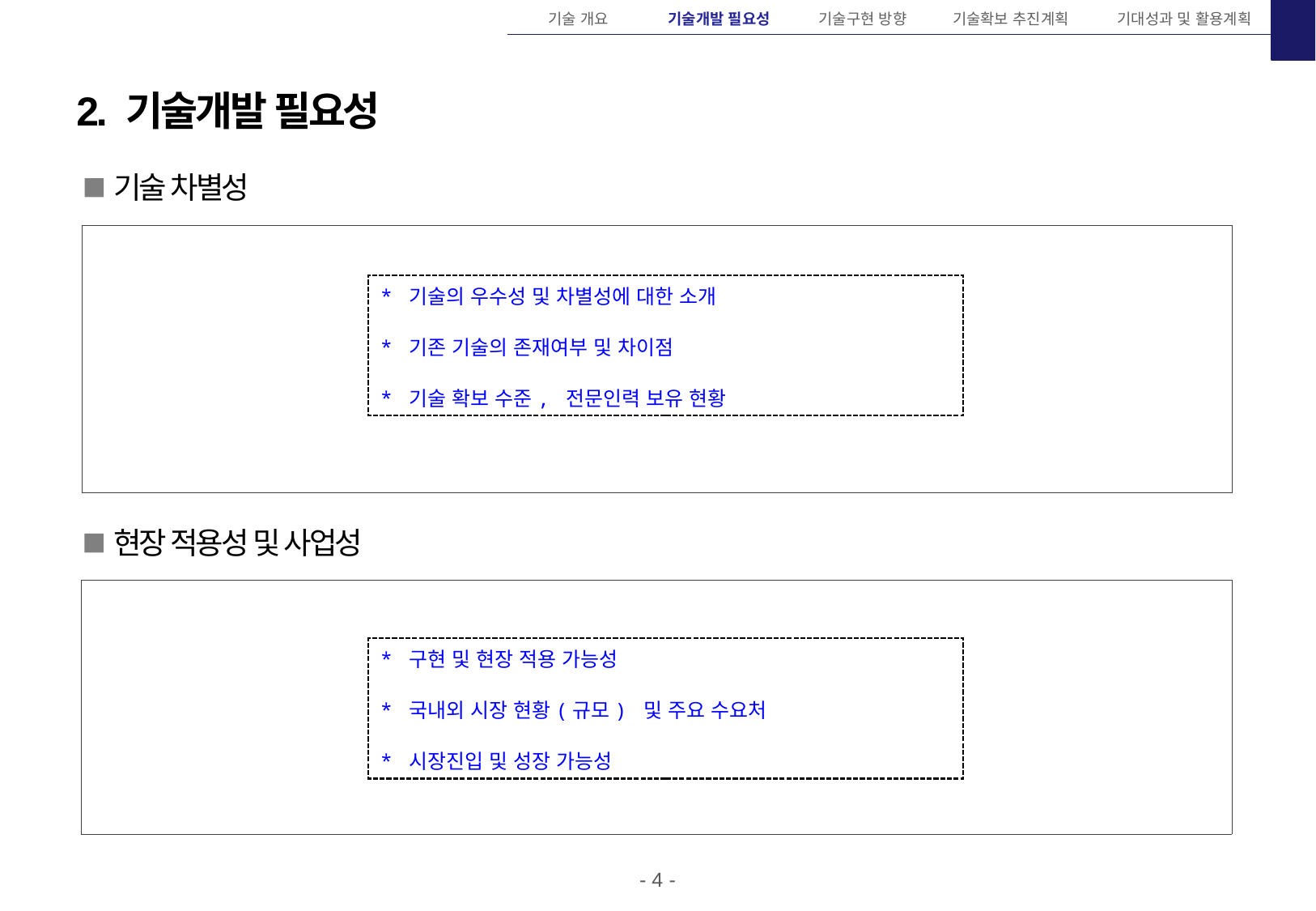

기술 개요
기술개발 필요성
기술구현 방향
기술확보 추진계획
기대성과 및 활용계획
2. 기술개발 필요성
    기술 차별성

|  |
| --- |
* 기술의 우수성 및 차별성에 대한 소개
* 기존 기술의 존재여부 및 차이점
* 기술 확보 수준, 전문인력 보유 현황
    현장 적용성 및 사업성

|  |
| --- |
* 구현 및 현장 적용 가능성
* 국내외 시장 현황(규모) 및 주요 수요처
* 시장진입 및 성장 가능성